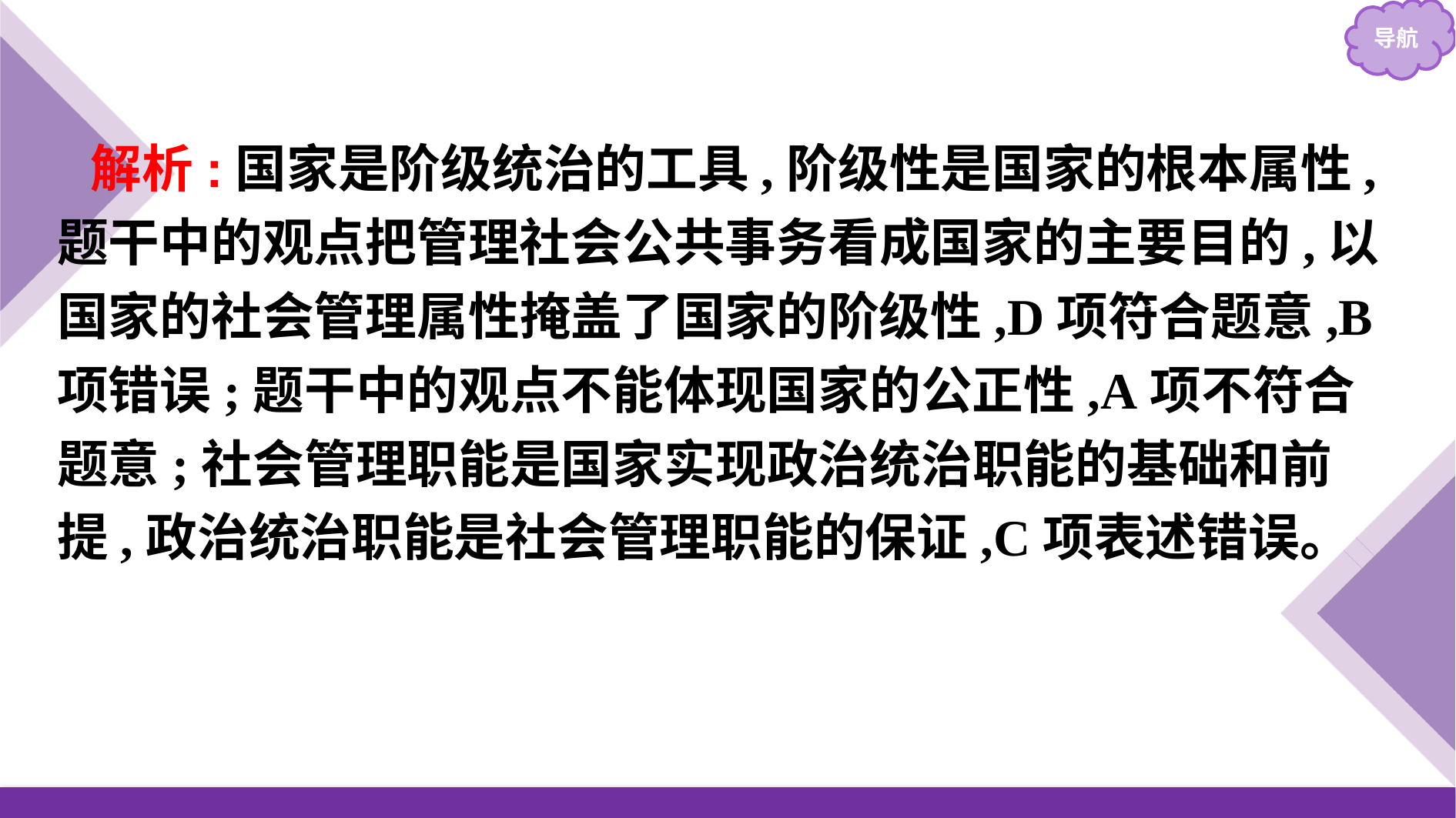

解析:国家是阶级统治的工具,阶级性是国家的根本属性,题干中的观点把管理社会公共事务看成国家的主要目的,以国家的社会管理属性掩盖了国家的阶级性,D项符合题意,B项错误;题干中的观点不能体现国家的公正性,A项不符合题意;社会管理职能是国家实现政治统治职能的基础和前提,政治统治职能是社会管理职能的保证,C项表述错误。